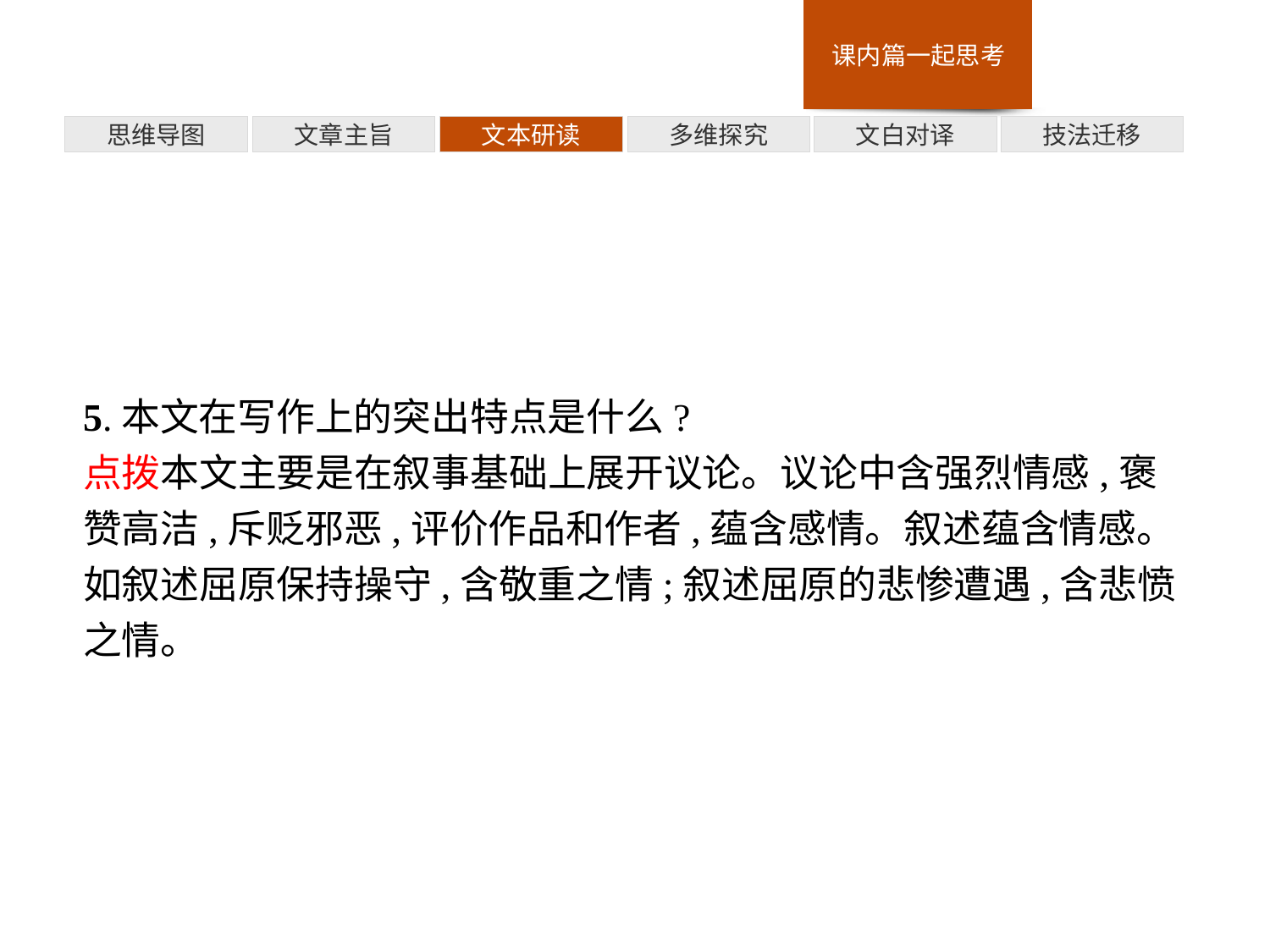

多维探究
思维导图
文章主旨
文本研读
文白对译
技法迁移
5.本文在写作上的突出特点是什么?
点拨本文主要是在叙事基础上展开议论。议论中含强烈情感,褒赞高洁,斥贬邪恶,评价作品和作者,蕴含感情。叙述蕴含情感。如叙述屈原保持操守,含敬重之情;叙述屈原的悲惨遭遇,含悲愤之情。